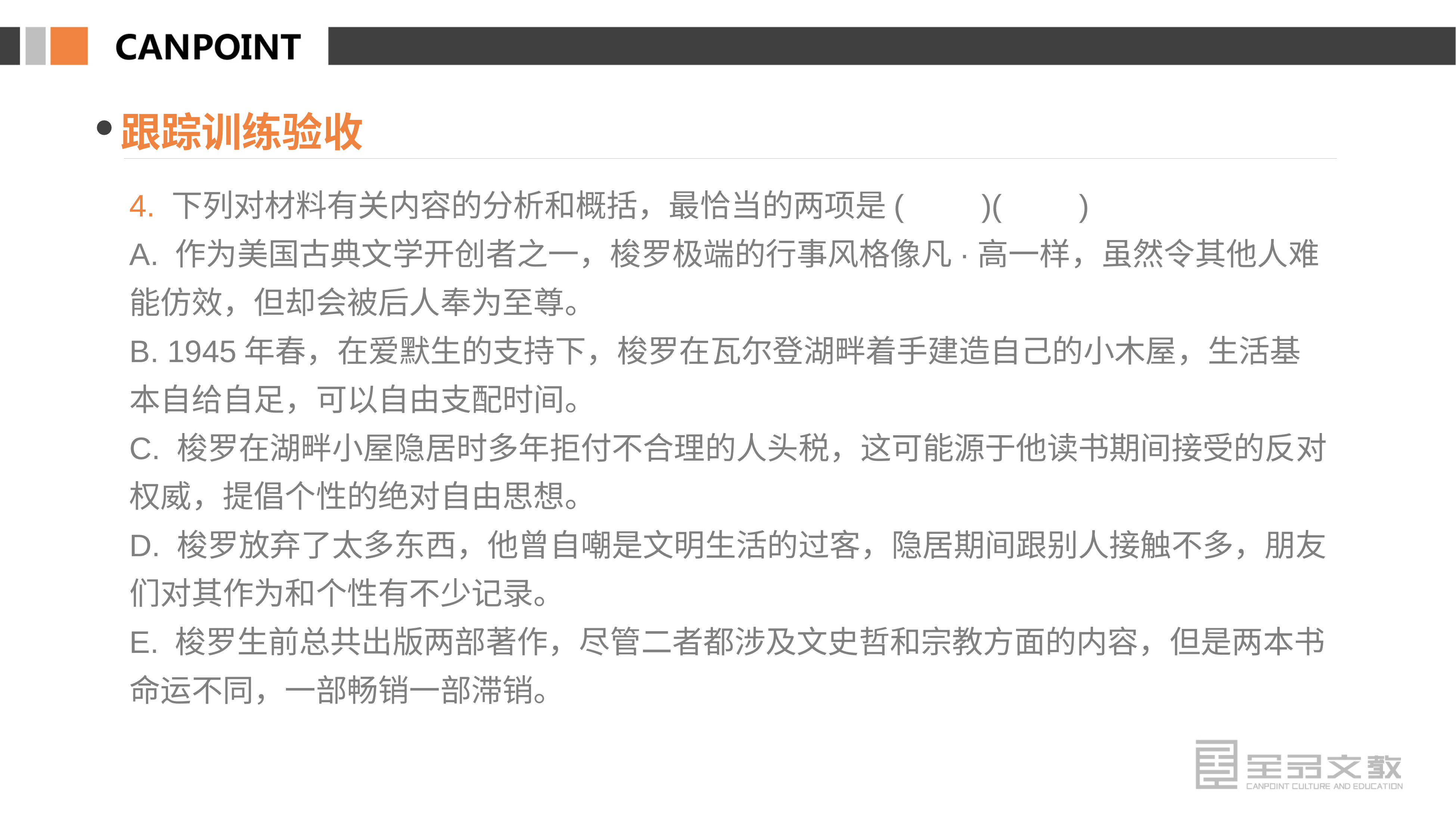

跟踪训练验收

4. 下列对材料有关内容的分析和概括，最恰当的两项是(　　)(　　)
A. 作为美国古典文学开创者之一，梭罗极端的行事风格像凡·高一样，虽然令其他人难能仿效，但却会被后人奉为至尊。
B. 1945年春，在爱默生的支持下，梭罗在瓦尔登湖畔着手建造自己的小木屋，生活基本自给自足，可以自由支配时间。
C. 梭罗在湖畔小屋隐居时多年拒付不合理的人头税，这可能源于他读书期间接受的反对权威，提倡个性的绝对自由思想。
D. 梭罗放弃了太多东西，他曾自嘲是文明生活的过客，隐居期间跟别人接触不多，朋友们对其作为和个性有不少记录。
E. 梭罗生前总共出版两部著作，尽管二者都涉及文史哲和宗教方面的内容，但是两本书命运不同，一部畅销一部滞销。